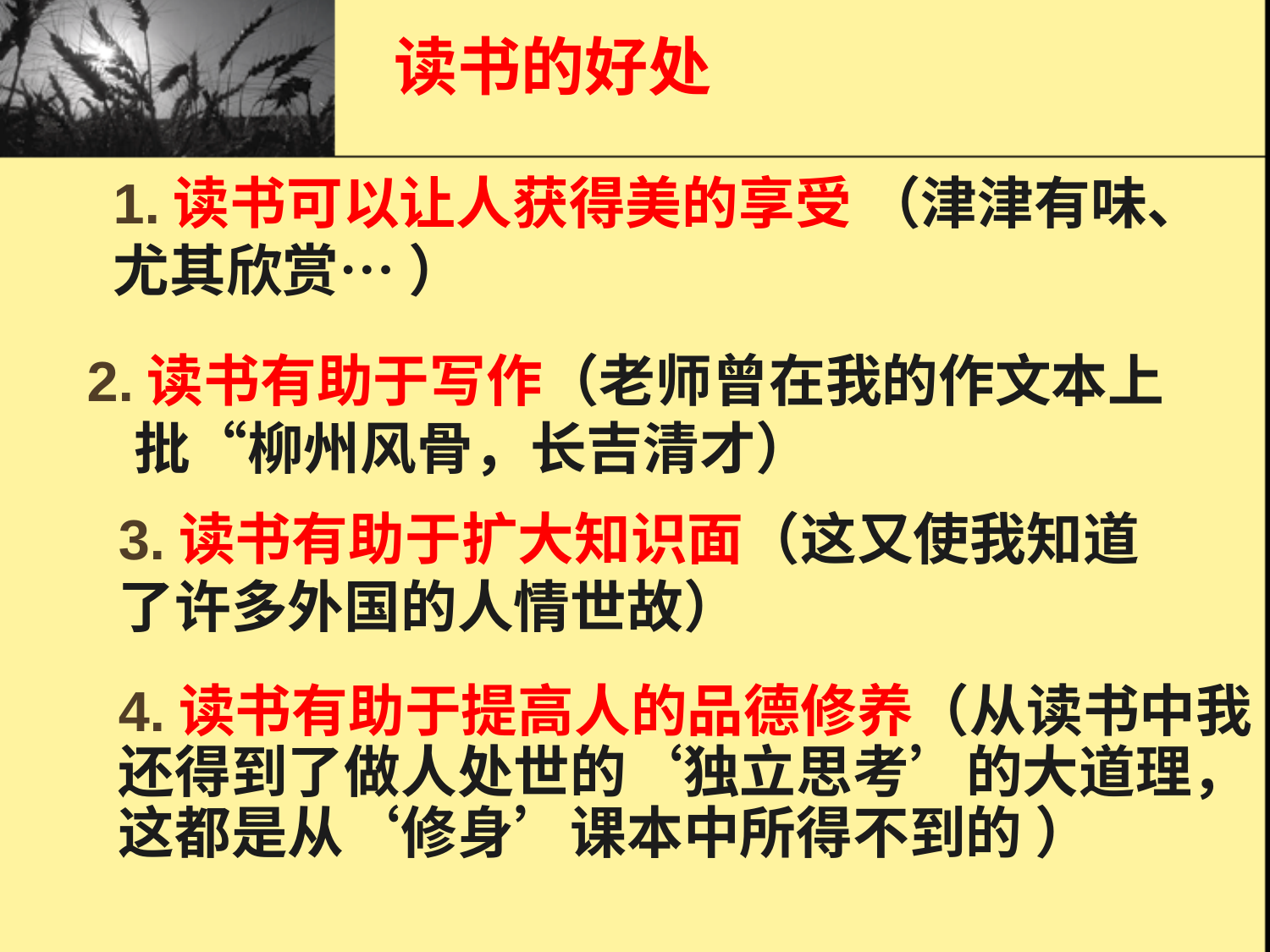

# 读书的好处
1.读书可以让人获得美的享受 （津津有味、尤其欣赏… ）
2.读书有助于写作（老师曾在我的作文本上批“柳州风骨，长吉清才）
3.读书有助于扩大知识面（这又使我知道了许多外国的人情世故）
4.读书有助于提高人的品德修养（从读书中我还得到了做人处世的‘独立思考’的大道理，这都是从‘修身’课本中所得不到的 ）